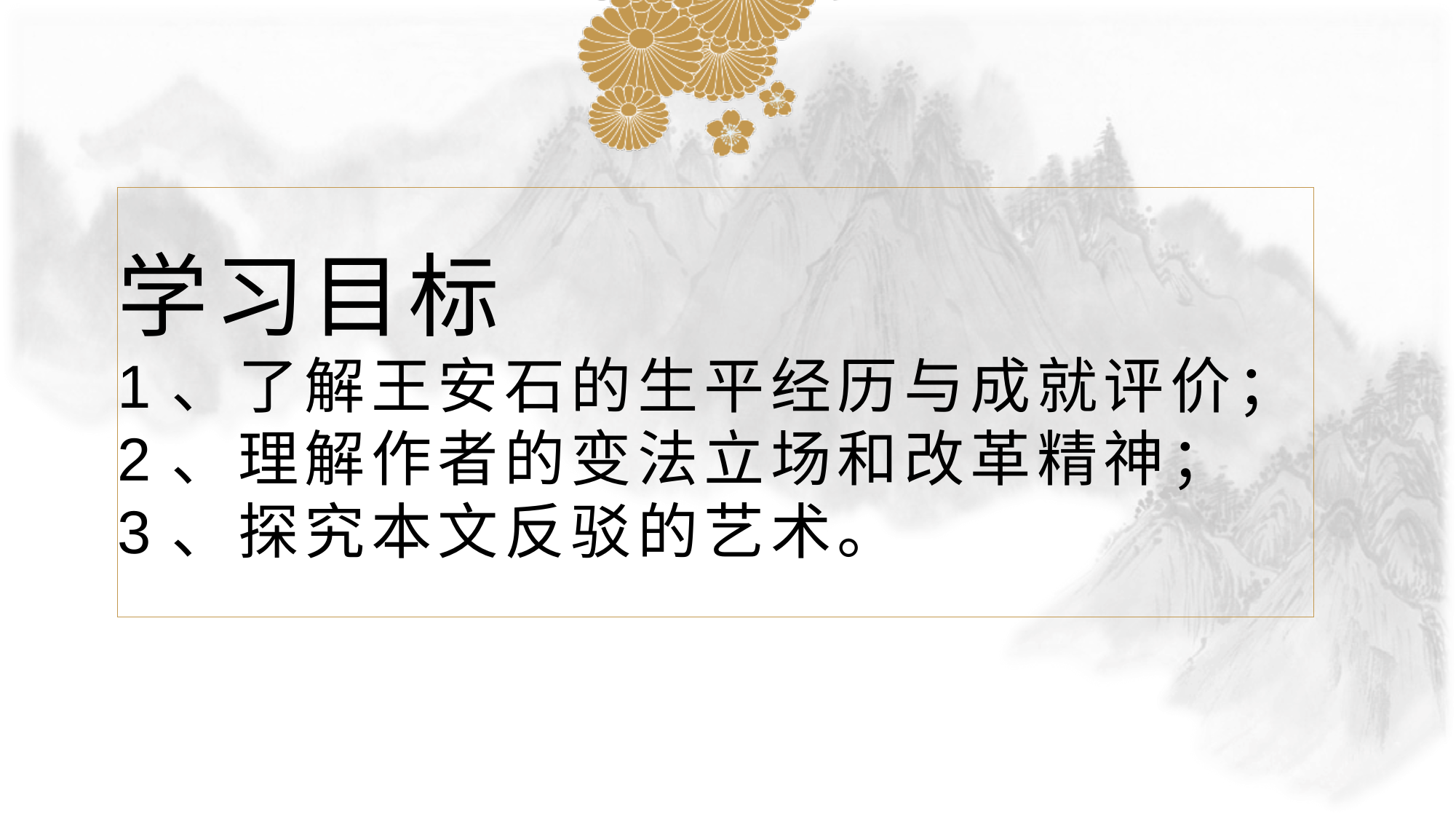

学习目标
1、了解王安石的生平经历与成就评价；
2、理解作者的变法立场和改革精神；
3、探究本文反驳的艺术。